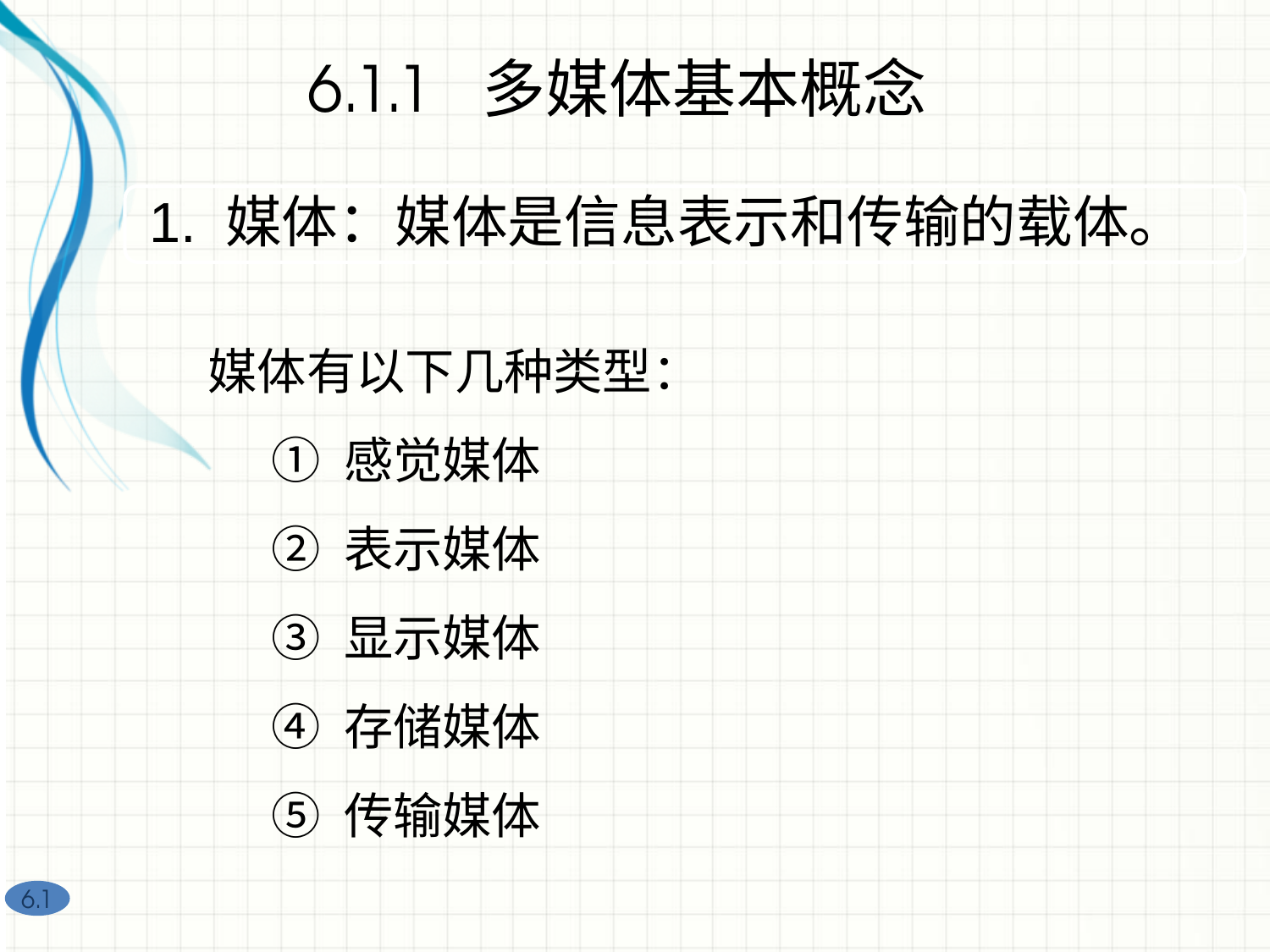

6.1.1  多媒体基本概念
1. 媒体：媒体是信息表示和传输的载体。
媒体有以下几种类型：
① 感觉媒体
② 表示媒体
③ 显示媒体
④ 存储媒体
⑤ 传输媒体